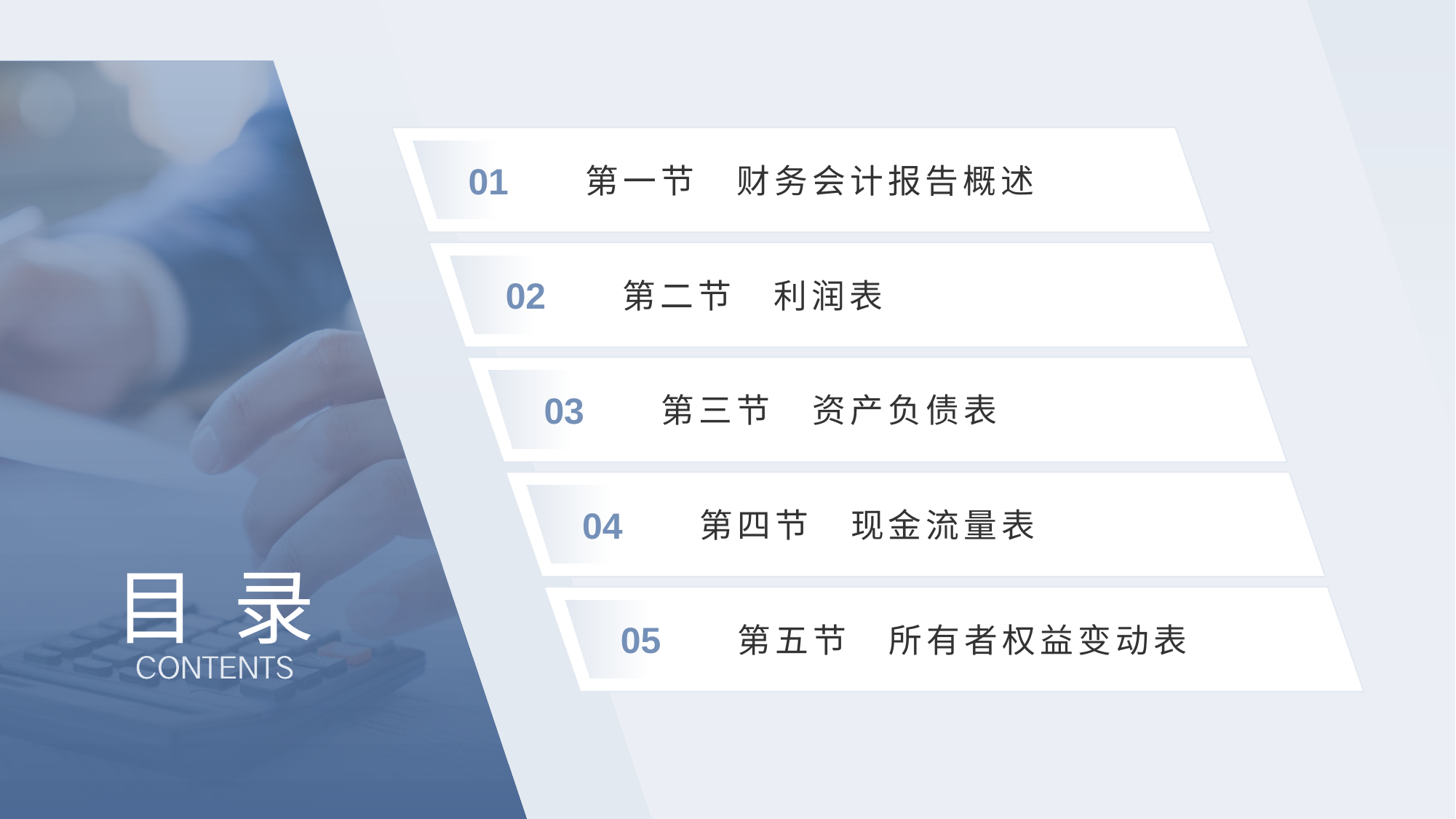

01
第一节　财务会计报告概述

02
第二节　利润表

03
第三节　资产负债表

04
第四节　现金流量表
# 目  录

05
第五节　所有者权益变动表